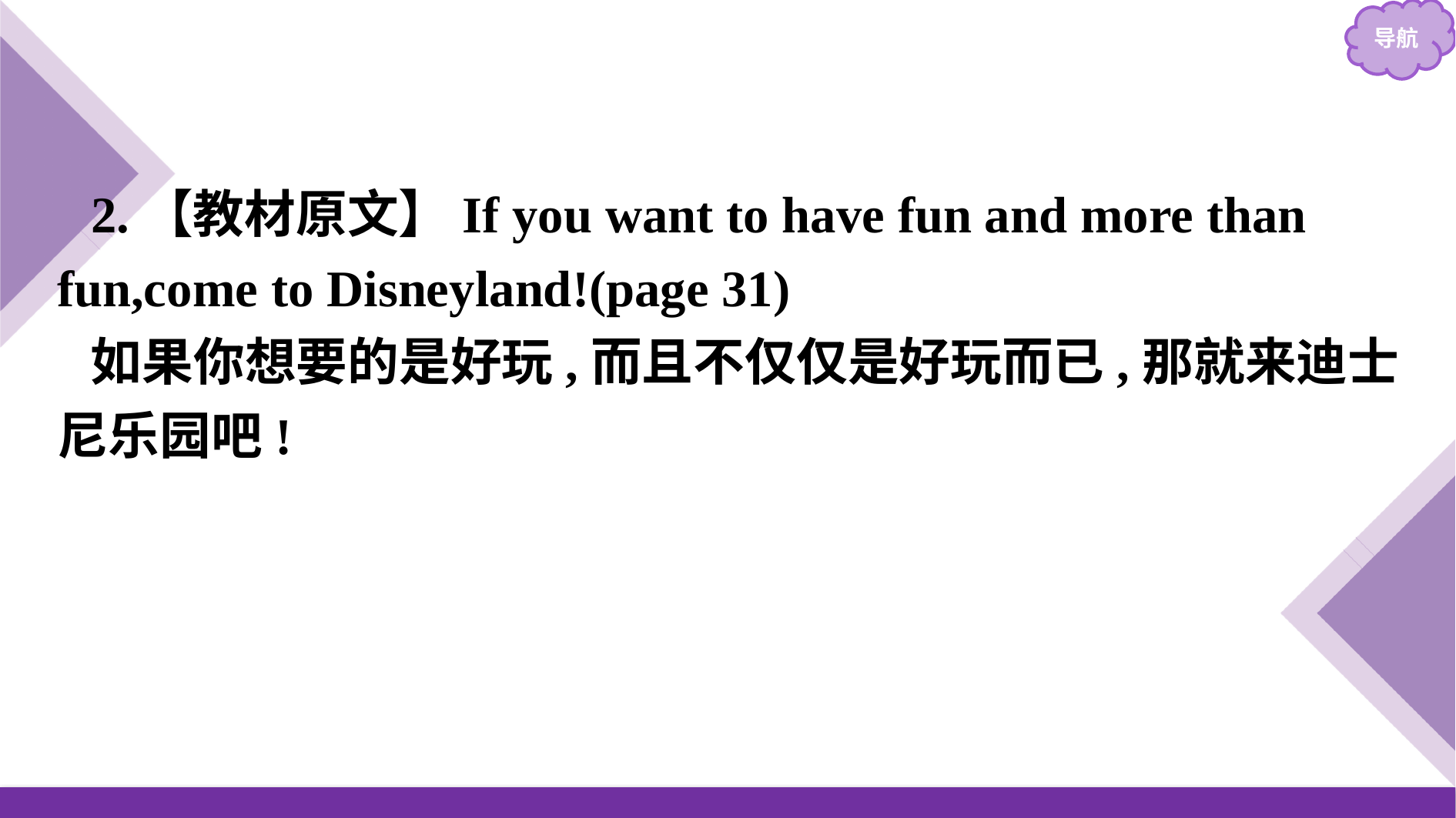

2.【教材原文】If you want to have fun and more than fun,come to Disneyland!(page 31)
如果你想要的是好玩,而且不仅仅是好玩而已,那就来迪士尼乐园吧!